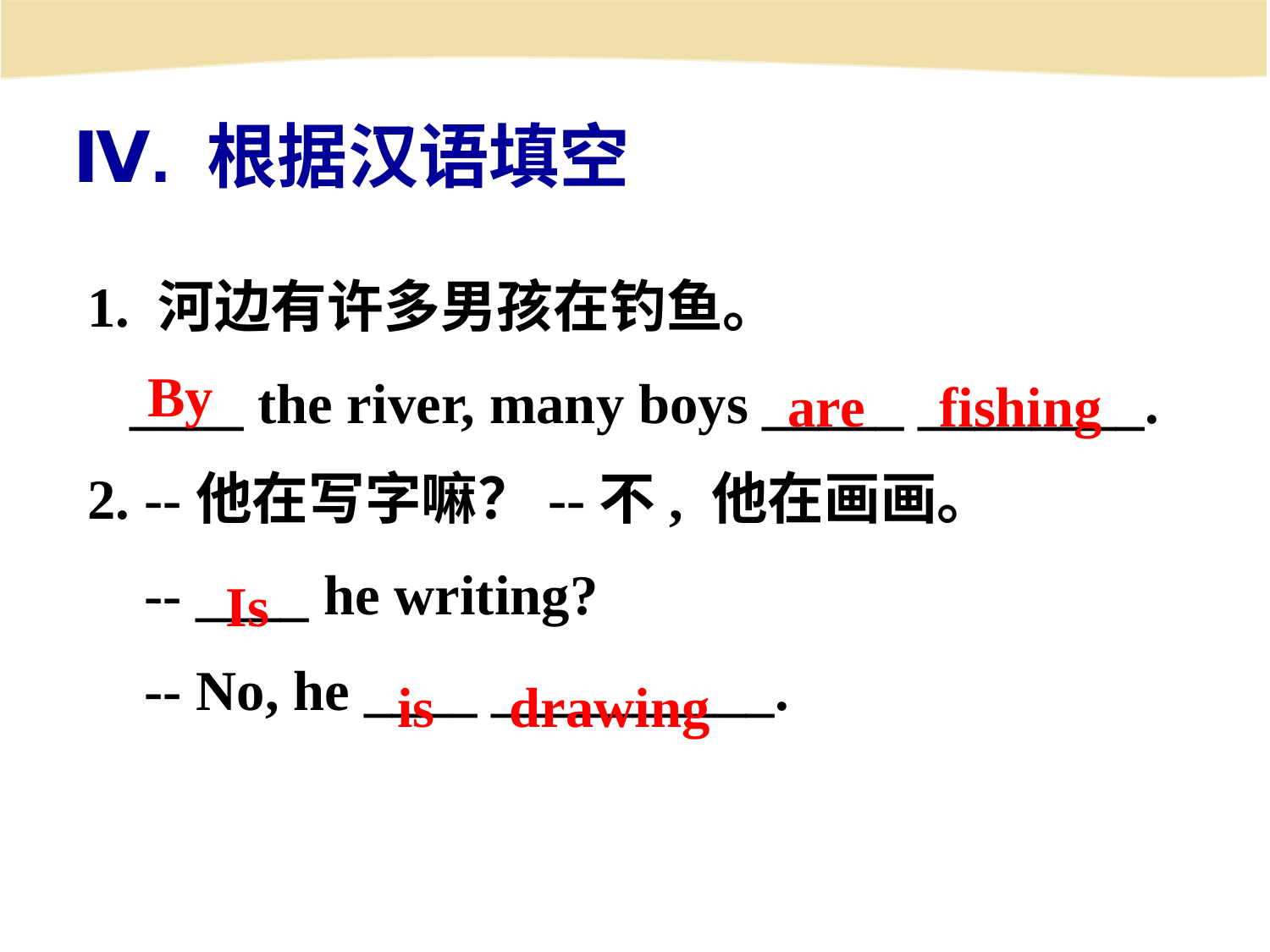

Ⅳ. 根据汉语填空
1. 河边有许多男孩在钓鱼。
   ____ the river, many boys _____ ________.
2. --他在写字嘛？--不, 他在画画。
    -- ____ he writing?
    -- No, he ____ __________.
By
are     fishing
Is
is     drawing